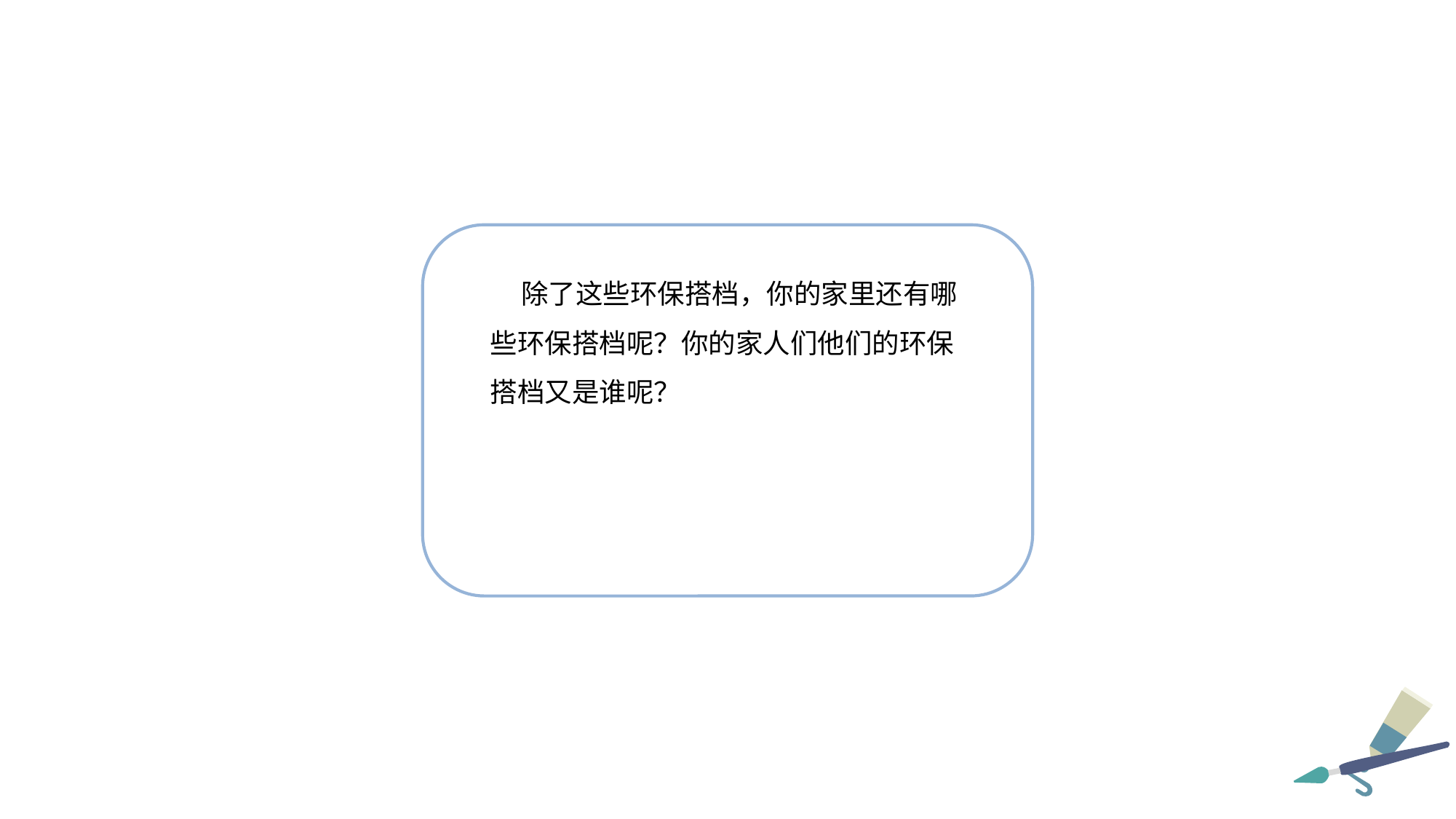

除了这些环保搭档，你的家里还有哪些环保搭档呢？你的家人们他们的环保搭档又是谁呢？